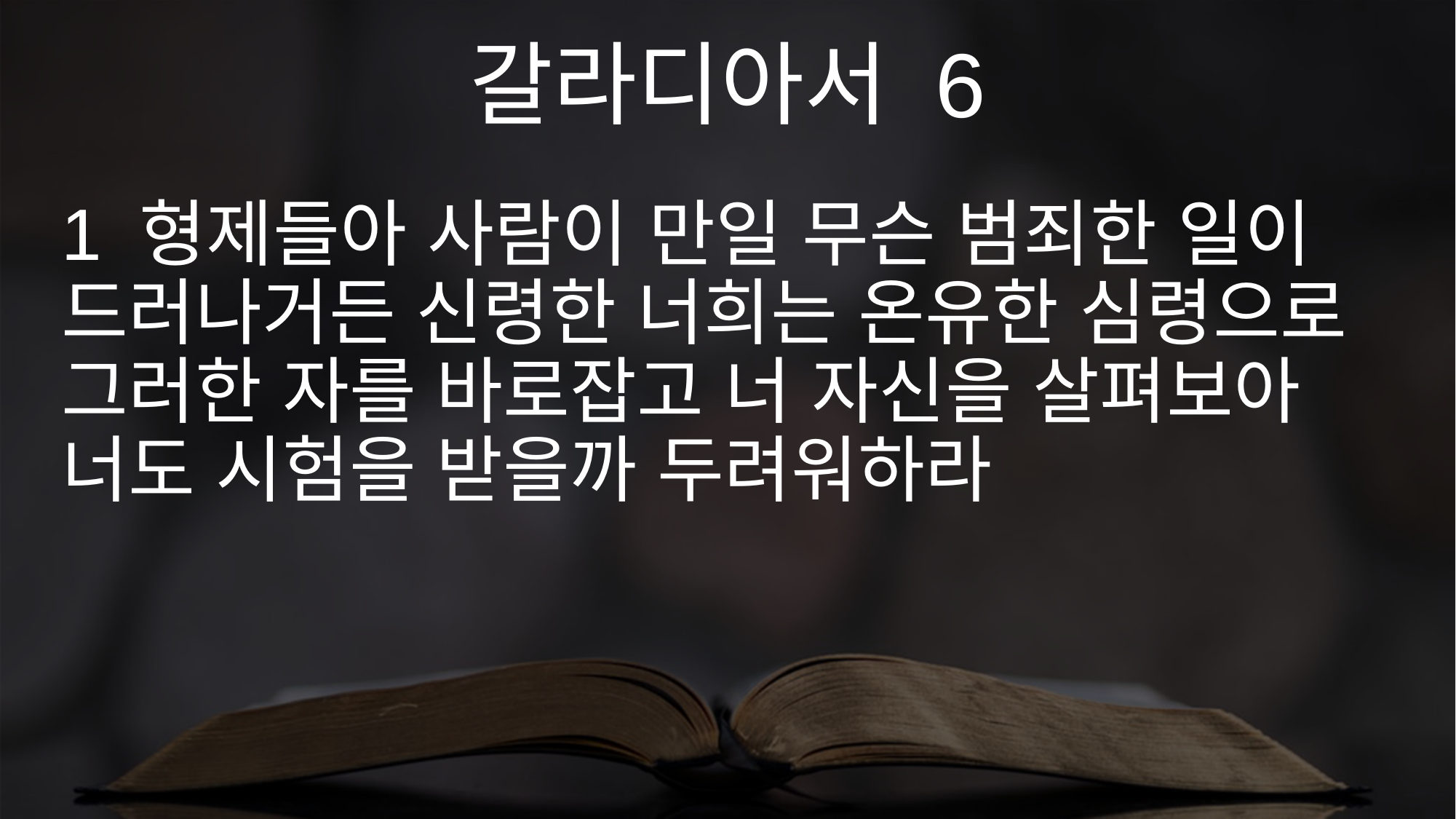

갈라디아서 6
1 형제들아 사람이 만일 무슨 범죄한 일이 드러나거든 신령한 너희는 온유한 심령으로 그러한 자를 바로잡고 너 자신을 살펴보아 너도 시험을 받을까 두려워하라